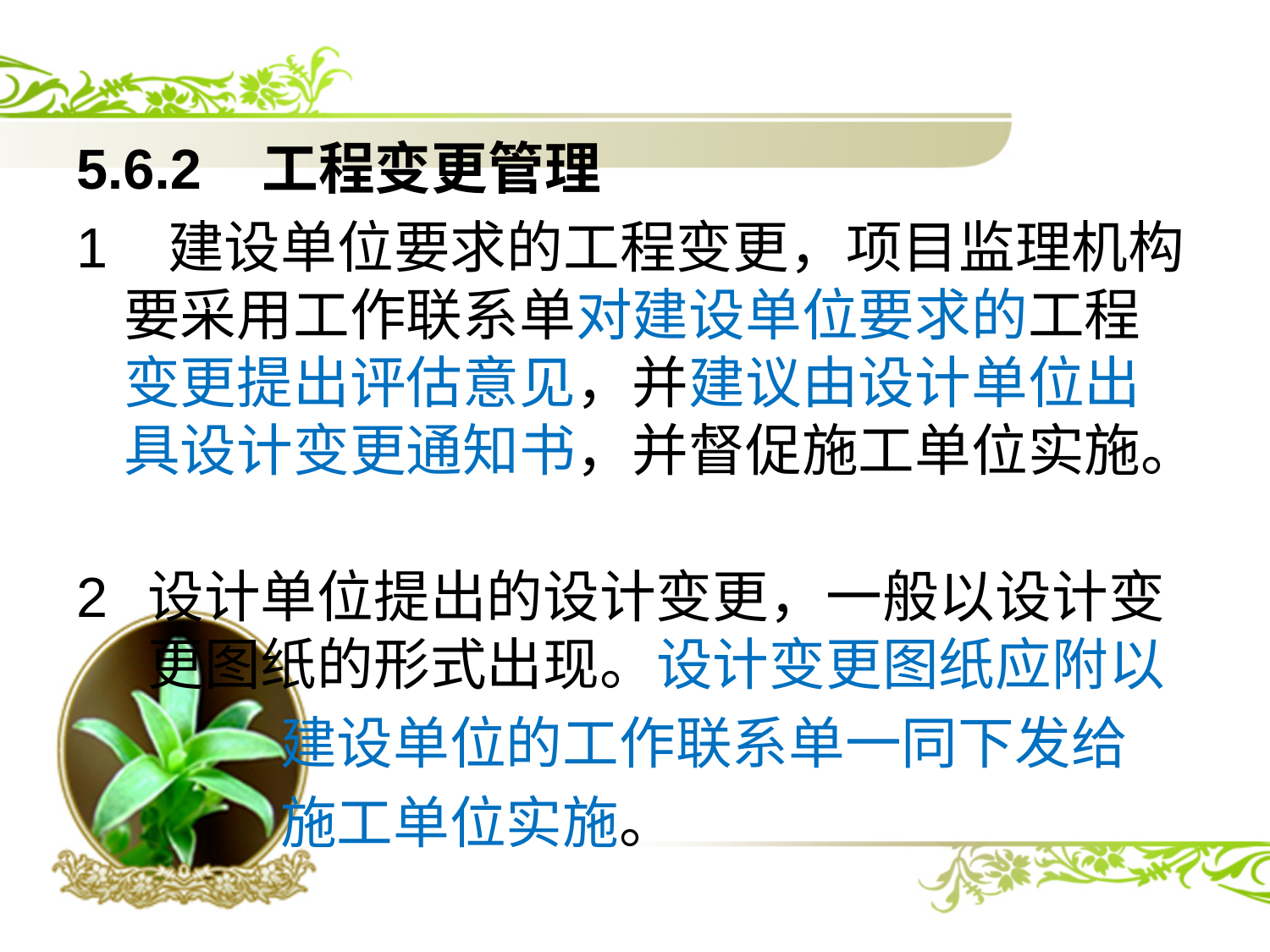

5.6.2   工程变更管理
1   建设单位要求的工程变更，项目监理机构要采用工作联系单对建设单位要求的工程变更提出评估意见，并建议由设计单位出具设计变更通知书，并督促施工单位实施。
设计单位提出的设计变更，一般以设计变更图纸的形式出现。设计变更图纸应附以
               建设单位的工作联系单一同下发给
               施工单位实施。